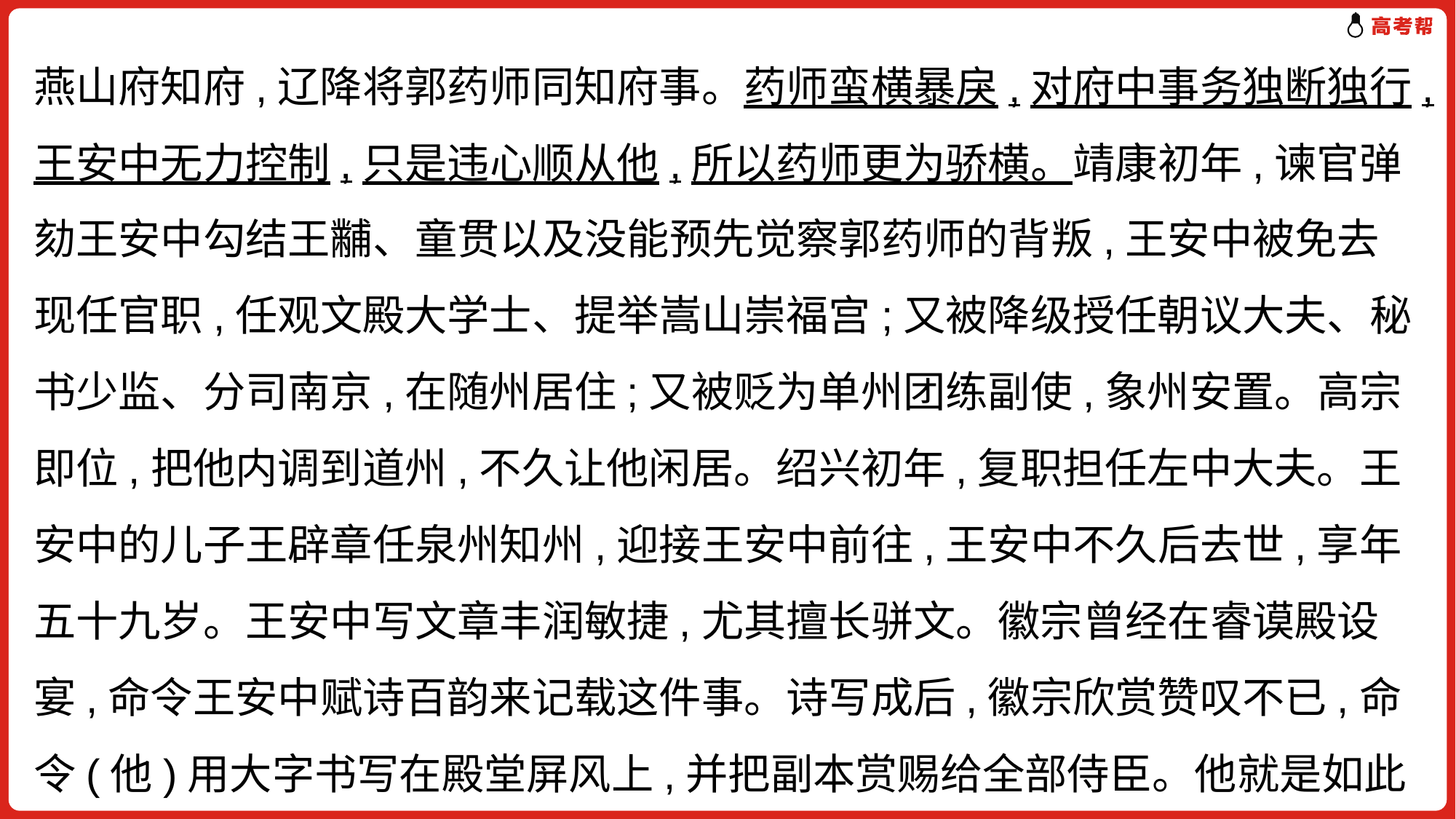

燕山府知府,辽降将郭药师同知府事。药师蛮横暴戾,对府中事务独断独行,王安中无力控制,只是违心顺从他,所以药师更为骄横。靖康初年,谏官弹劾王安中勾结王黼、童贯以及没能预先觉察郭药师的背叛,王安中被免去现任官职,任观文殿大学士、提举嵩山崇福宫;又被降级授任朝议大夫、秘书少监、分司南京,在随州居住;又被贬为单州团练副使,象州安置。高宗即位,把他内调到道州,不久让他闲居。绍兴初年,复职担任左中大夫。王安中的儿子王辟章任泉州知州,迎接王安中前往,王安中不久后去世,享年五十九岁。王安中写文章丰润敏捷,尤其擅长骈文。徽宗曾经在睿谟殿设宴,命令王安中赋诗百韵来记载这件事。诗写成后,徽宗欣赏赞叹不已,命令(他)用大字书写在殿堂屏风上,并把副本赏赐给全部侍臣。他就是如此被重视。